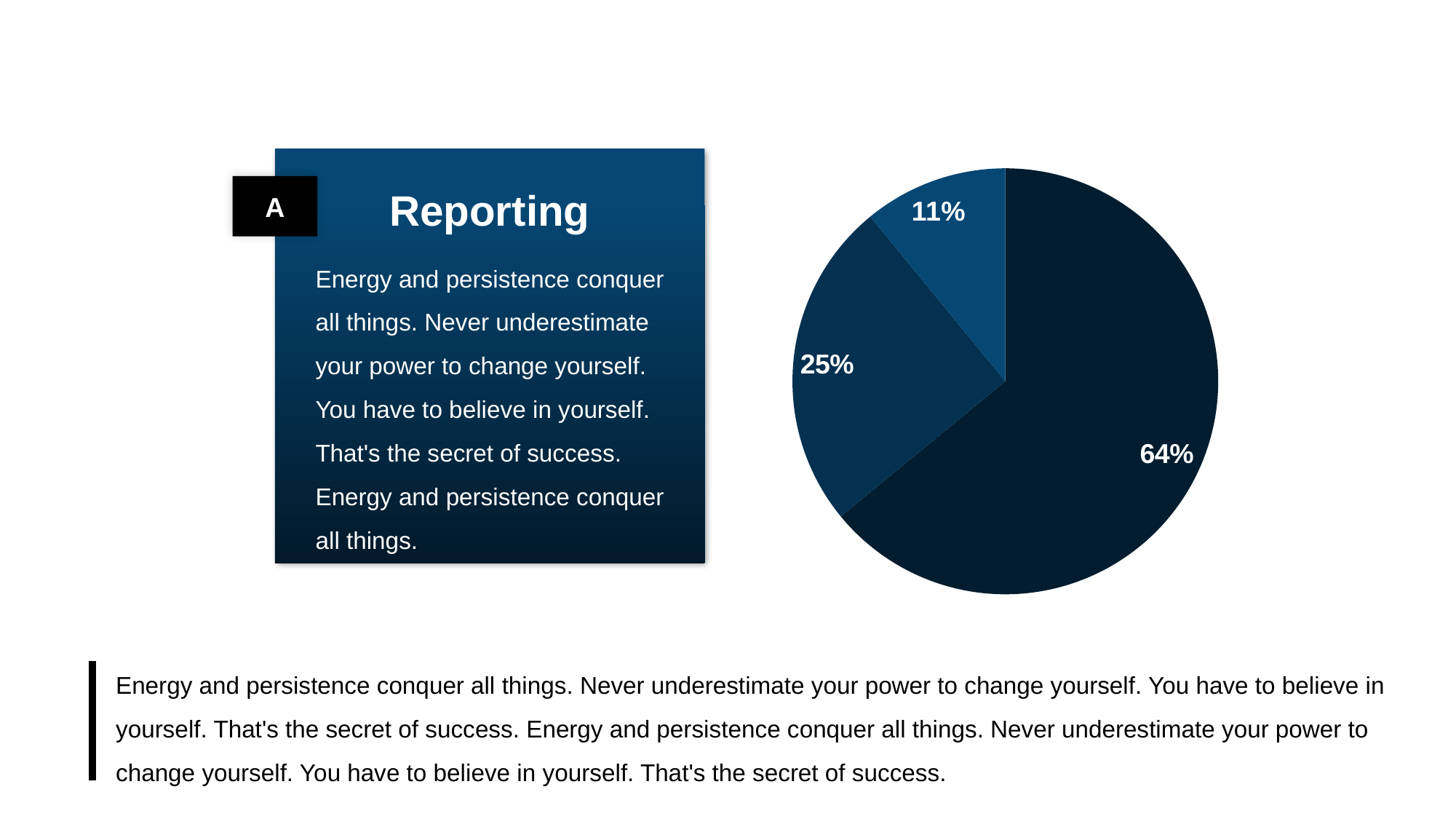

### Chart

| Category | 销售额 |
|---|---|
| 第一季度 | 8.2 |
| 第二季度 | 3.2 |
| 第三季度 | 1.4 |
A
Reporting
Energy and persistence conquer all things. Never underestimate your power to change yourself. You have to believe in yourself. That's the secret of success. Energy and persistence conquer all things.
Energy and persistence conquer all things. Never underestimate your power to change yourself. You have to believe in yourself. That's the secret of success. Energy and persistence conquer all things. Never underestimate your power to change yourself. You have to believe in yourself. That's the secret of success.